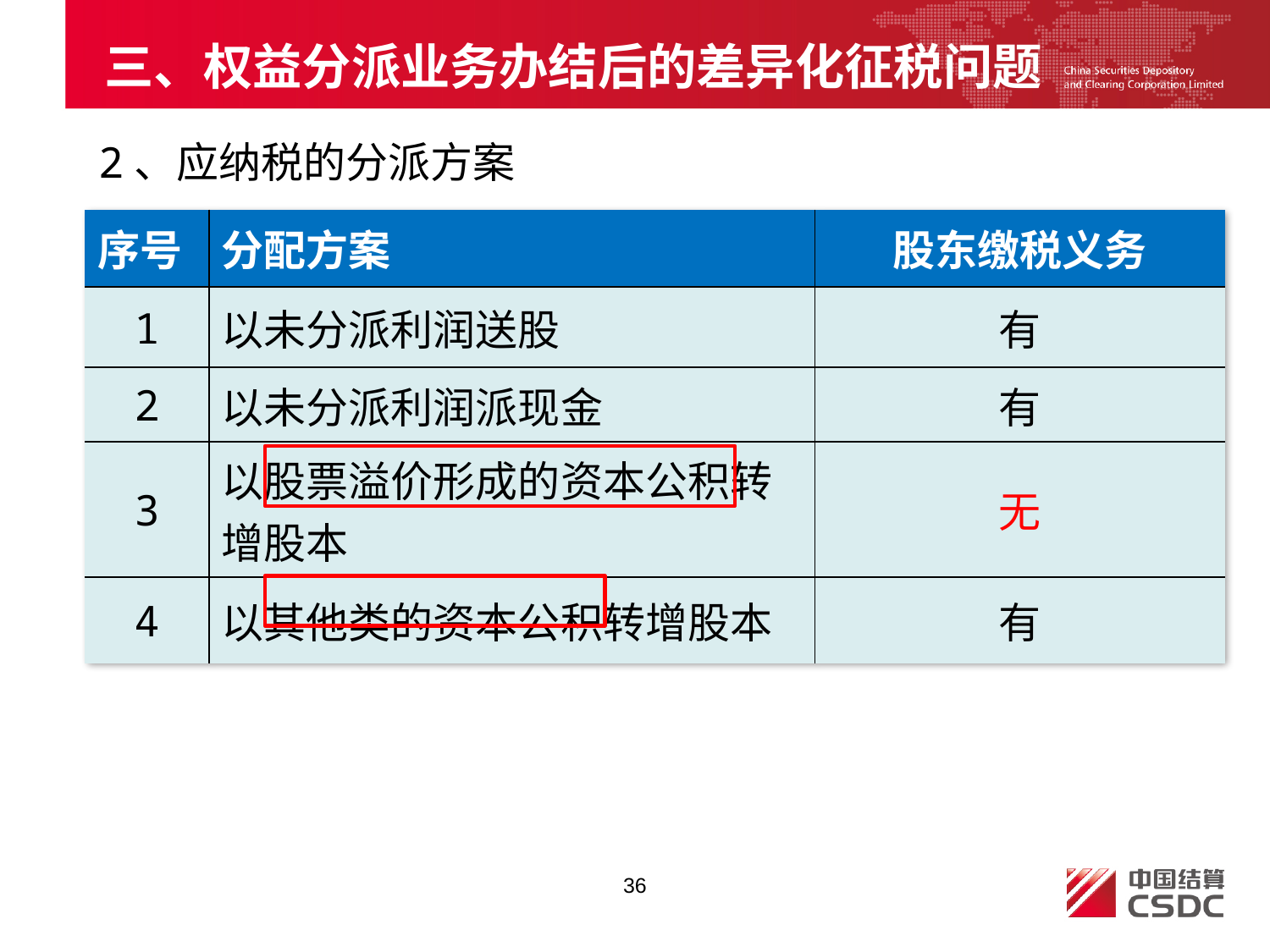

# 三、权益分派业务办结后的差异化征税问题
  2、应纳税的分派方案

| 序号 | 分配方案 | 股东缴税义务 |
| --- | --- | --- |
| 1 | 以未分派利润送股 | 有 |
| 2 | 以未分派利润派现金 | 有 |
| 3 | 以股票溢价形成的资本公积转增股本 | 无 |
| 4 | 以其他类的资本公积转增股本 | 有 |

36